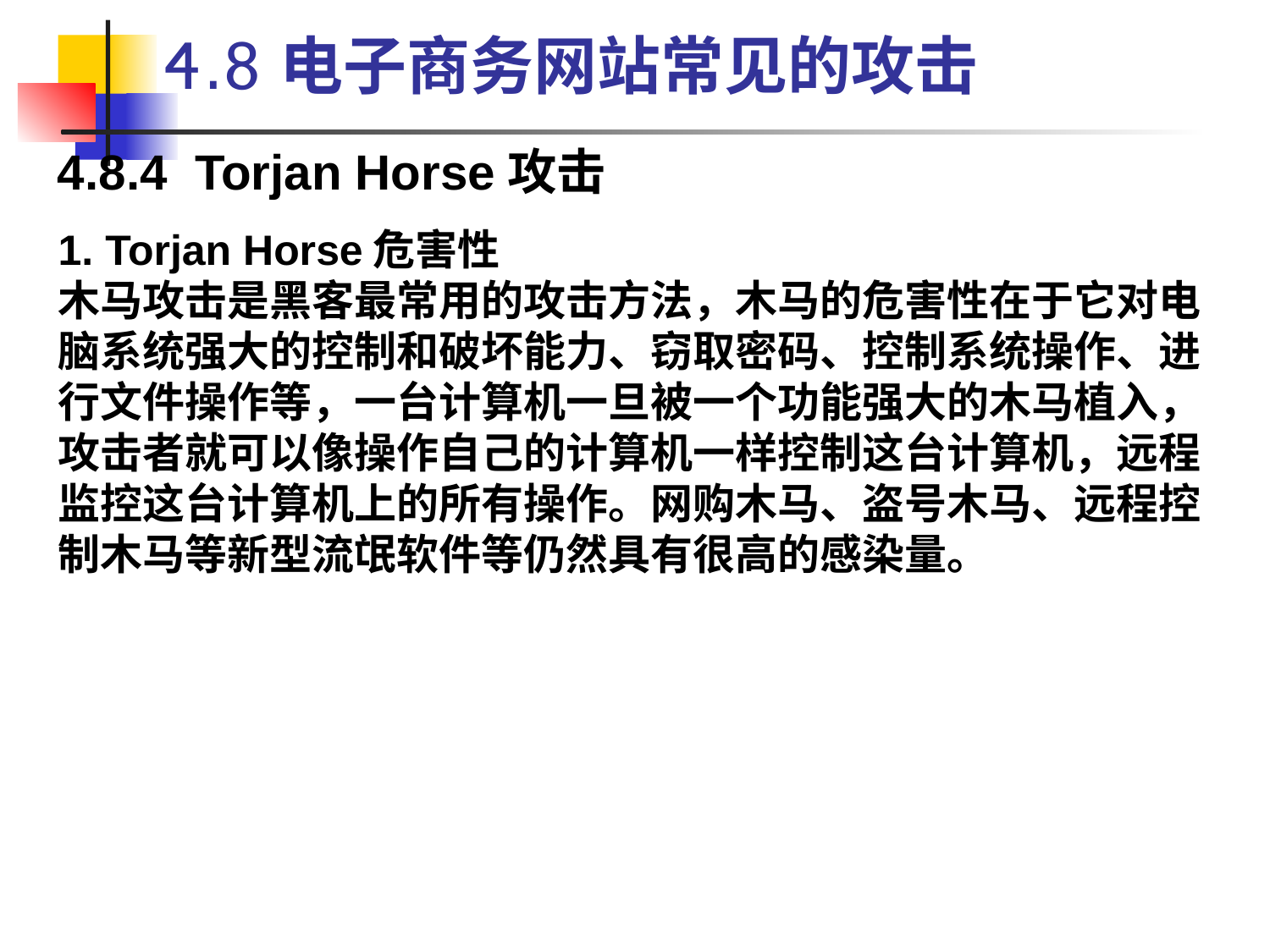

4.8电子商务网站常见的攻击
4.8.4  Torjan Horse攻击
1. Torjan Horse危害性
木马攻击是黑客最常用的攻击方法，木马的危害性在于它对电脑系统强大的控制和破坏能力、窃取密码、控制系统操作、进行文件操作等，一台计算机一旦被一个功能强大的木马植入，攻击者就可以像操作自己的计算机一样控制这台计算机，远程监控这台计算机上的所有操作。网购木马、盗号木马、远程控制木马等新型流氓软件等仍然具有很高的感染量。